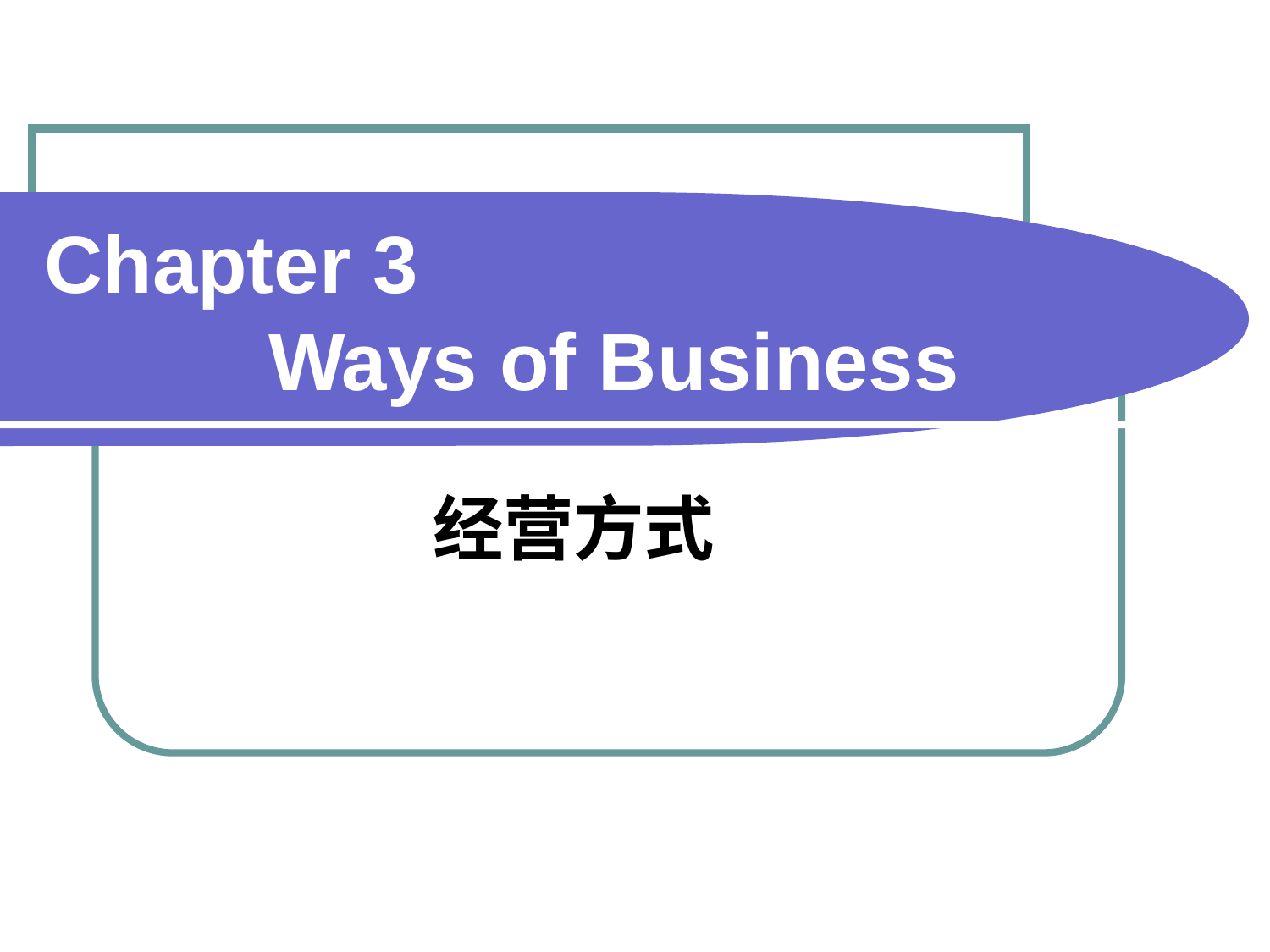

# Chapter 3 Ways of Business
                    经营方式